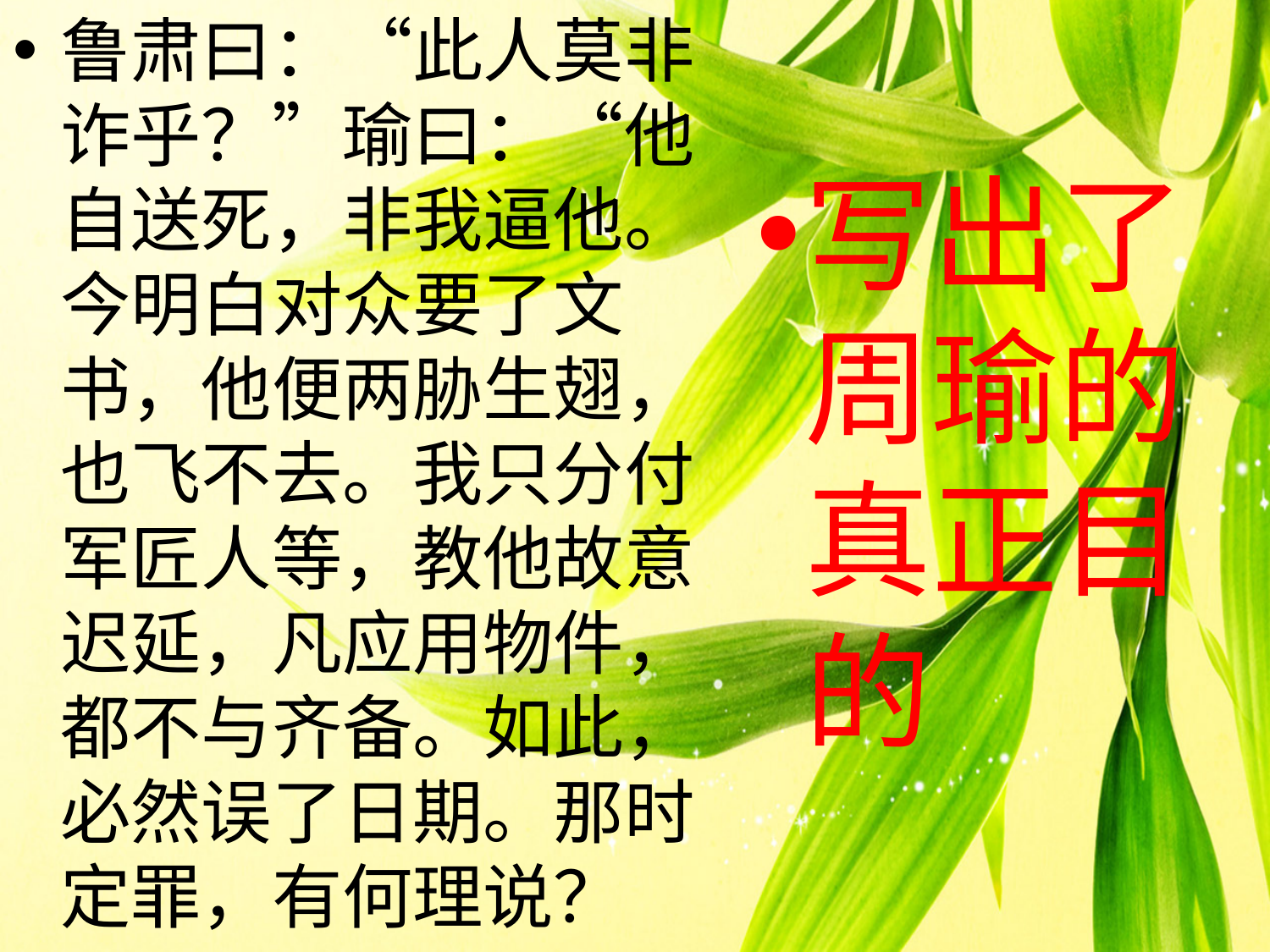

鲁肃曰：“此人莫非诈乎？”瑜曰：“他自送死，非我逼他。今明白对众要了文书，他便两胁生翅，也飞不去。我只分付军匠人等，教他故意迟延，凡应用物件，都不与齐备。如此，必然误了日期。那时定罪，有何理说？
#
写出了周瑜的真正目的